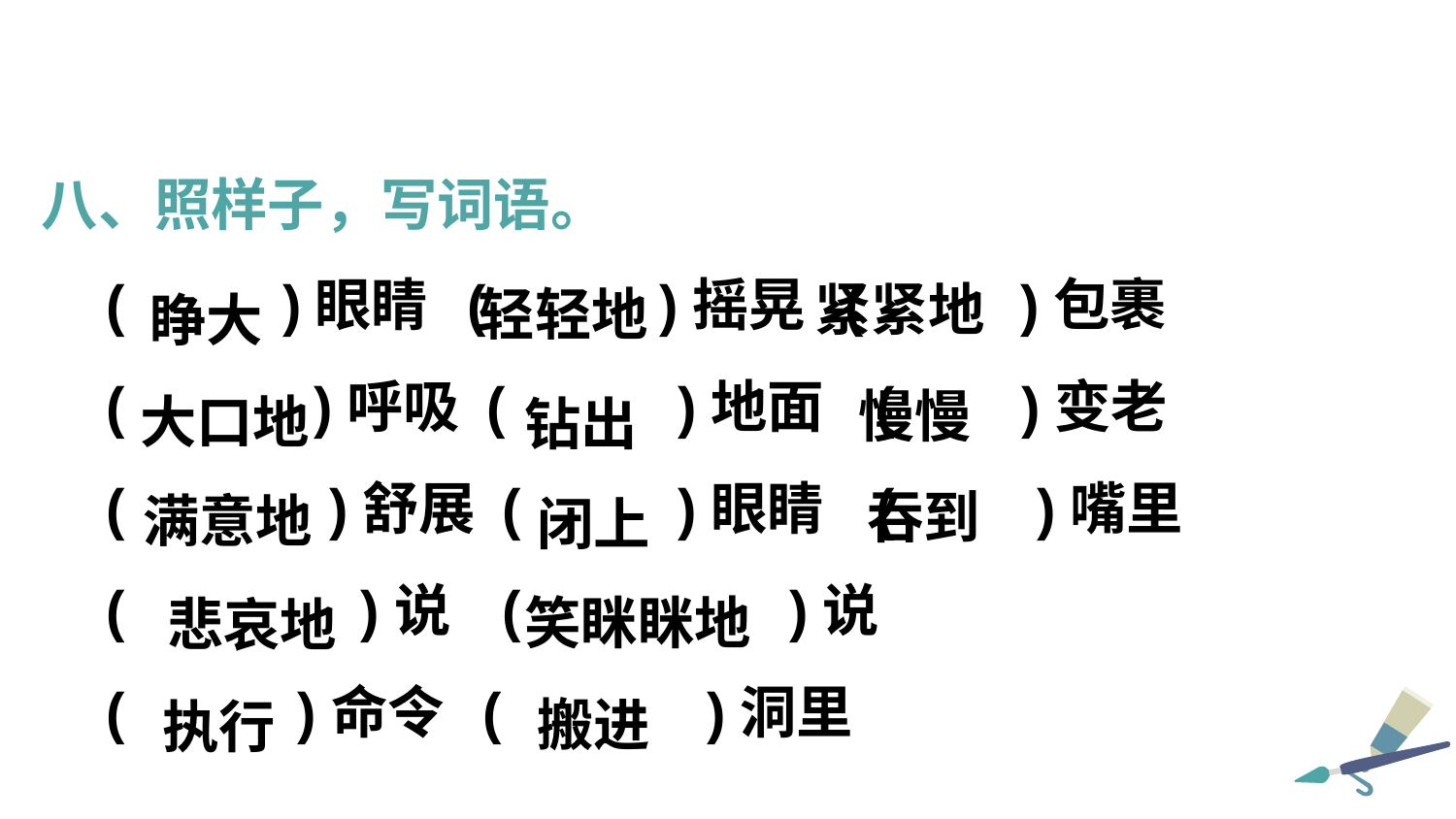

八、照样子，写词语。
(          )眼睛  (           )摇晃  (          )包裹
(            )呼吸 (           )地面   (        )变老
(             )舒展 (          )眼睛   (         )嘴里
(               )说   (                 )说
(           )命令  (             )洞里
紧紧地
轻轻地
睁大
慢慢
大口地
钻出
吞到
满意地
闭上
笑眯眯地
 悲哀地
搬进
执行